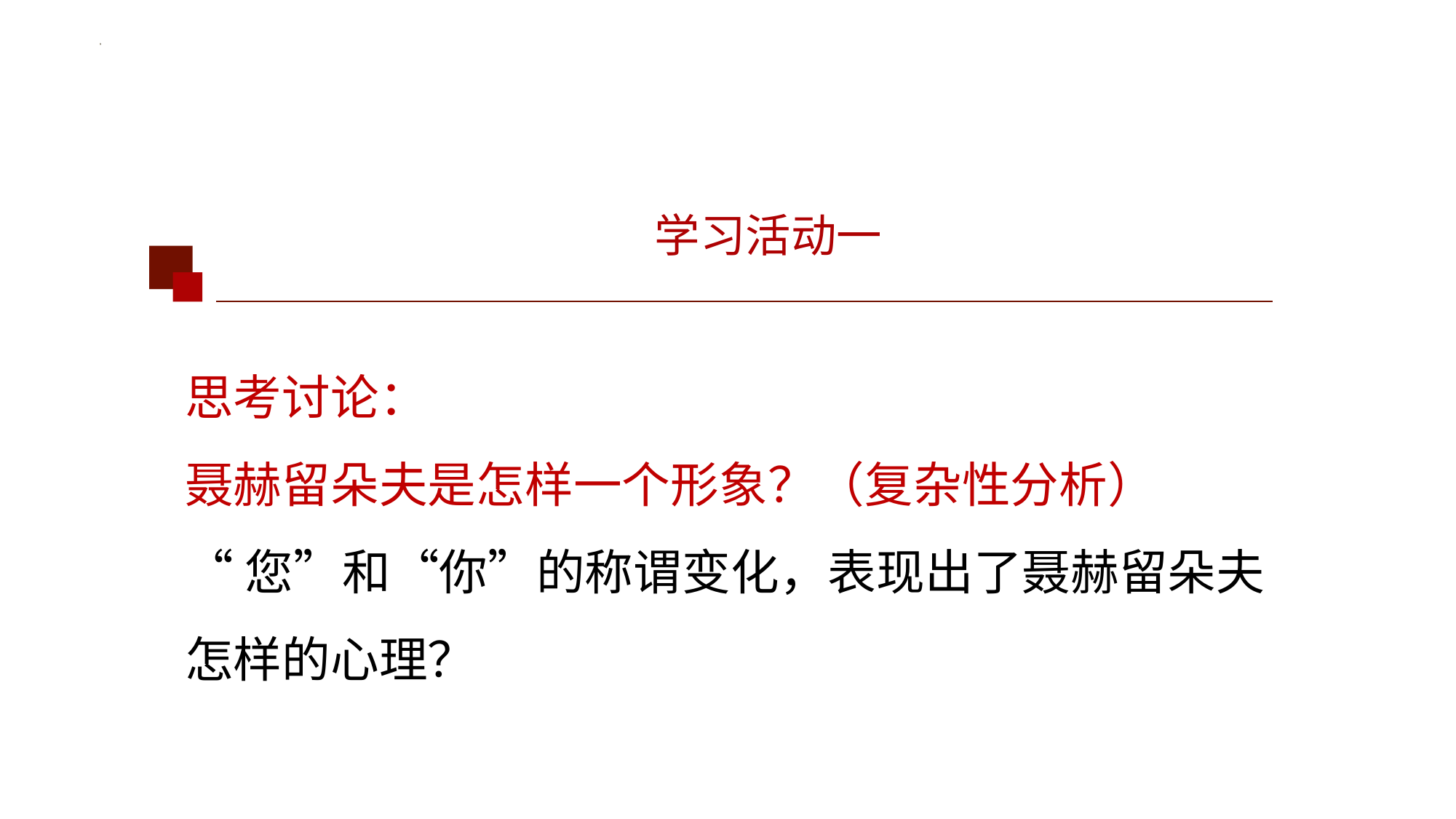

学习活动一

思考讨论：
聂赫留朵夫是怎样一个形象？（复杂性分析）
“您”和“你”的称谓变化，表现出了聂赫留朵夫怎样的心理？